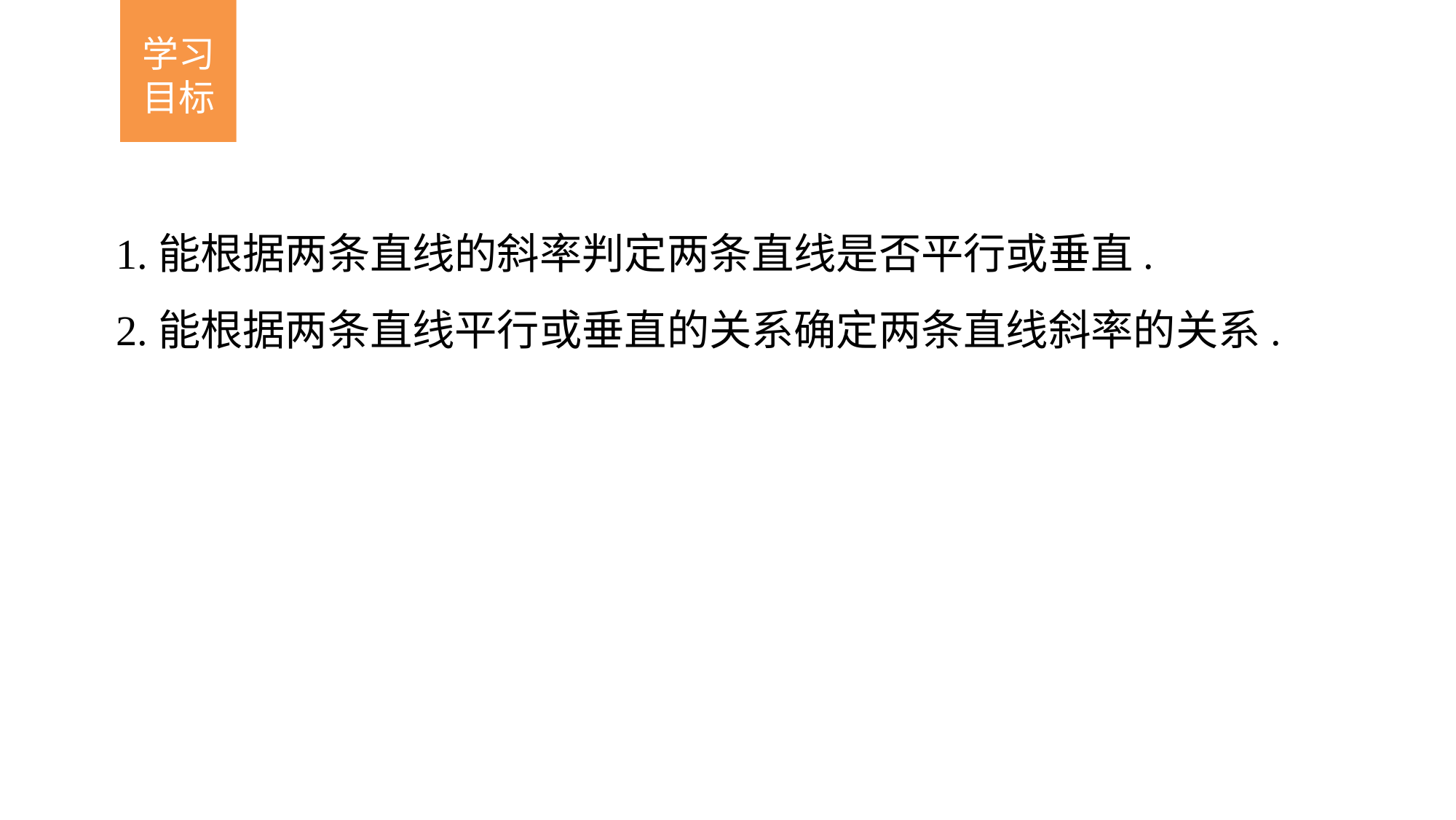

学习目标
1.能根据两条直线的斜率判定两条直线是否平行或垂直.
2.能根据两条直线平行或垂直的关系确定两条直线斜率的关系.